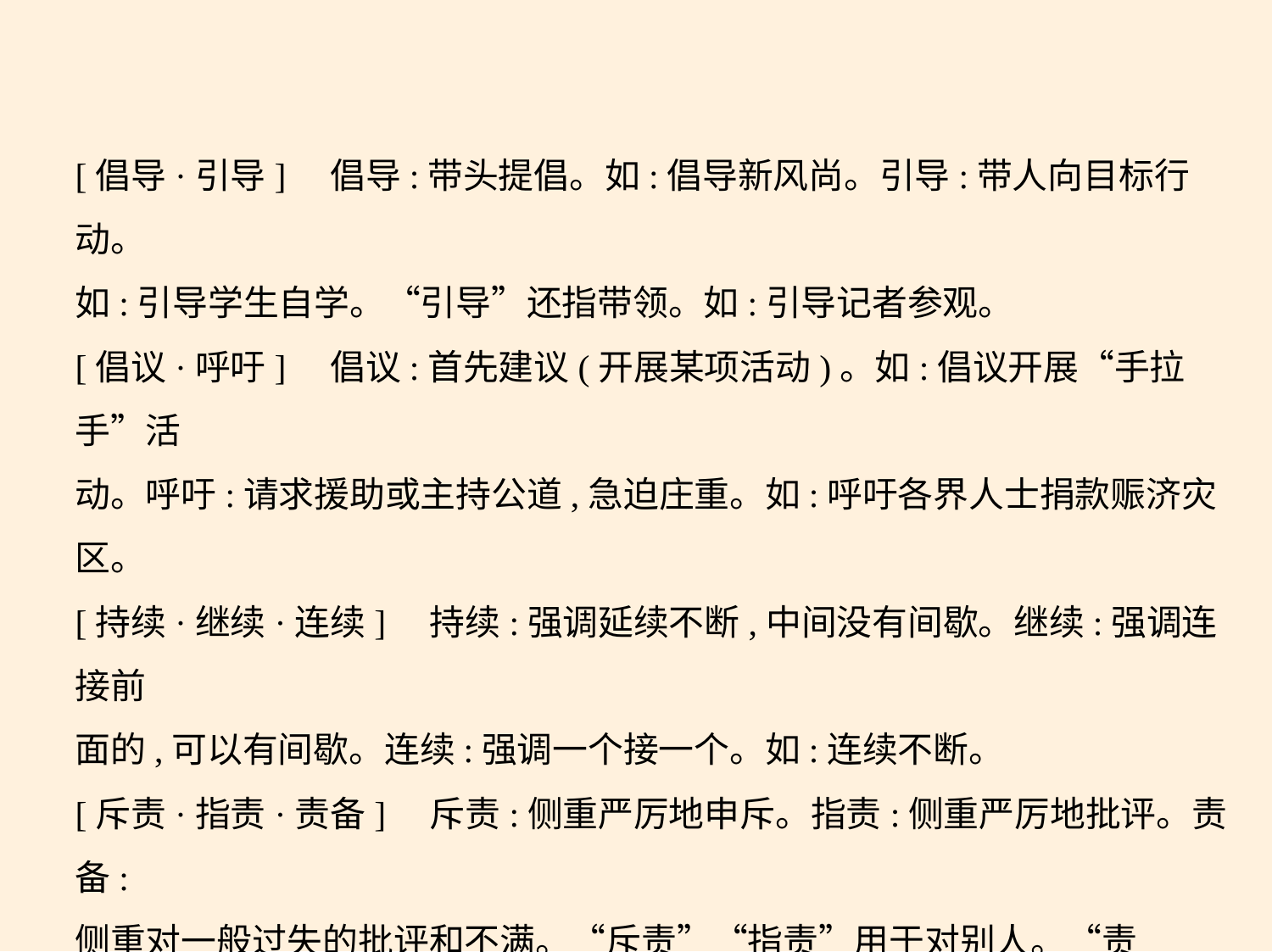

[倡导·引导]　倡导:带头提倡。如:倡导新风尚。引导:带人向目标行动。
如:引导学生自学。“引导”还指带领。如:引导记者参观。
[倡议·呼吁]　倡议:首先建议(开展某项活动)。如:倡议开展“手拉手”活
动。呼吁:请求援助或主持公道,急迫庄重。如:呼吁各界人士捐款赈济灾
区。
[持续·继续·连续]　持续:强调延续不断,中间没有间歇。继续:强调连接前
面的,可以有间歇。连续:强调一个接一个。如:连续不断。
[斥责·指责·责备]　斥责:侧重严厉地申斥。指责:侧重严厉地批评。责备:
侧重对一般过失的批评和不满。“斥责”“指责”用于对别人。“责
备”也可用于对自己。
[充分·充足·充沛]　充分:多用于准备、理由、发展等抽象事物。充足:用
于光线、水分、养料等具体事物,亦可用于抽象事物。如:理由充足。充